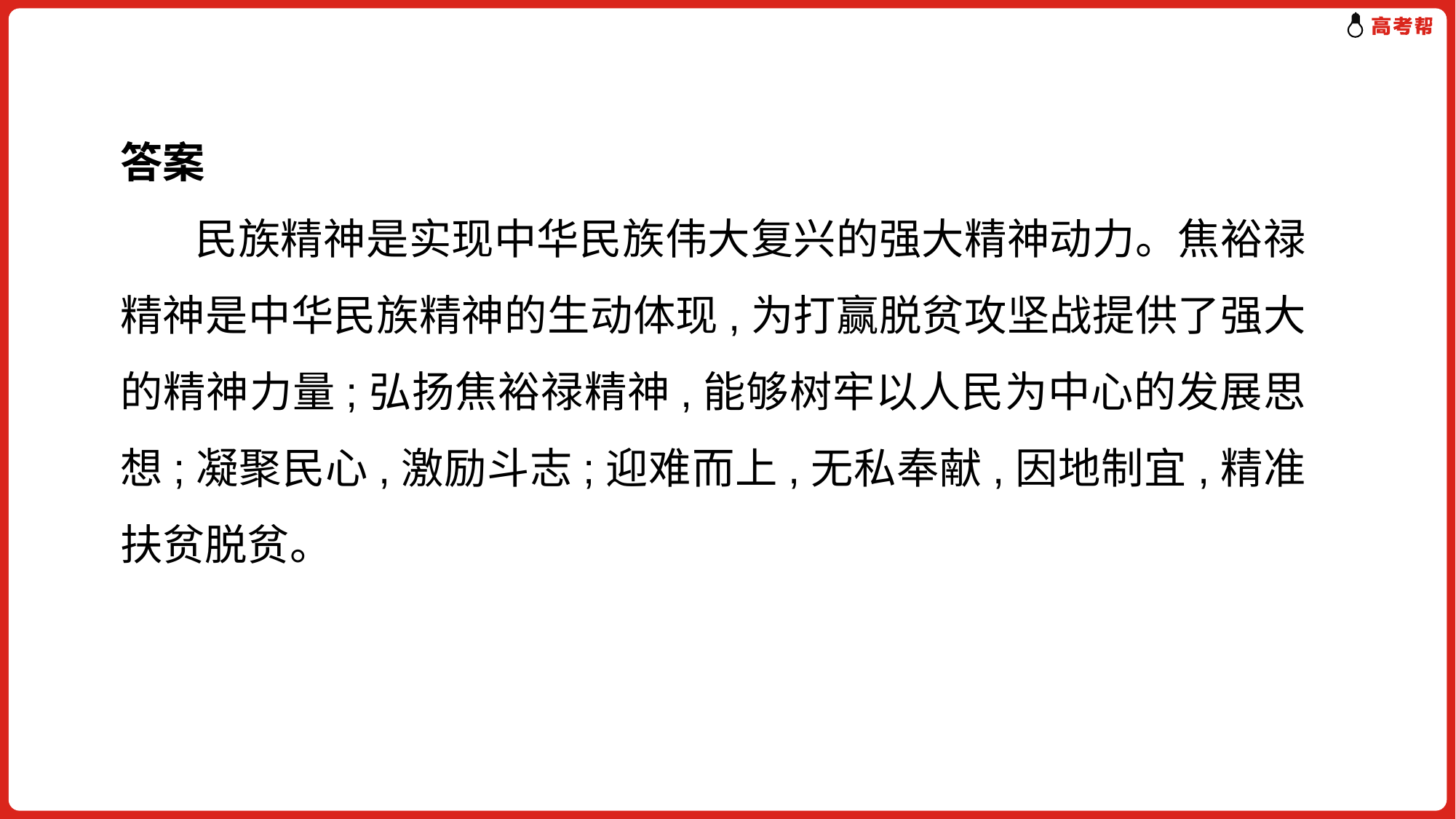

答案
        民族精神是实现中华民族伟大复兴的强大精神动力。焦裕禄精神是中华民族精神的生动体现,为打赢脱贫攻坚战提供了强大的精神力量;弘扬焦裕禄精神,能够树牢以人民为中心的发展思想;凝聚民心,激励斗志;迎难而上,无私奉献,因地制宜,精准扶贫脱贫。